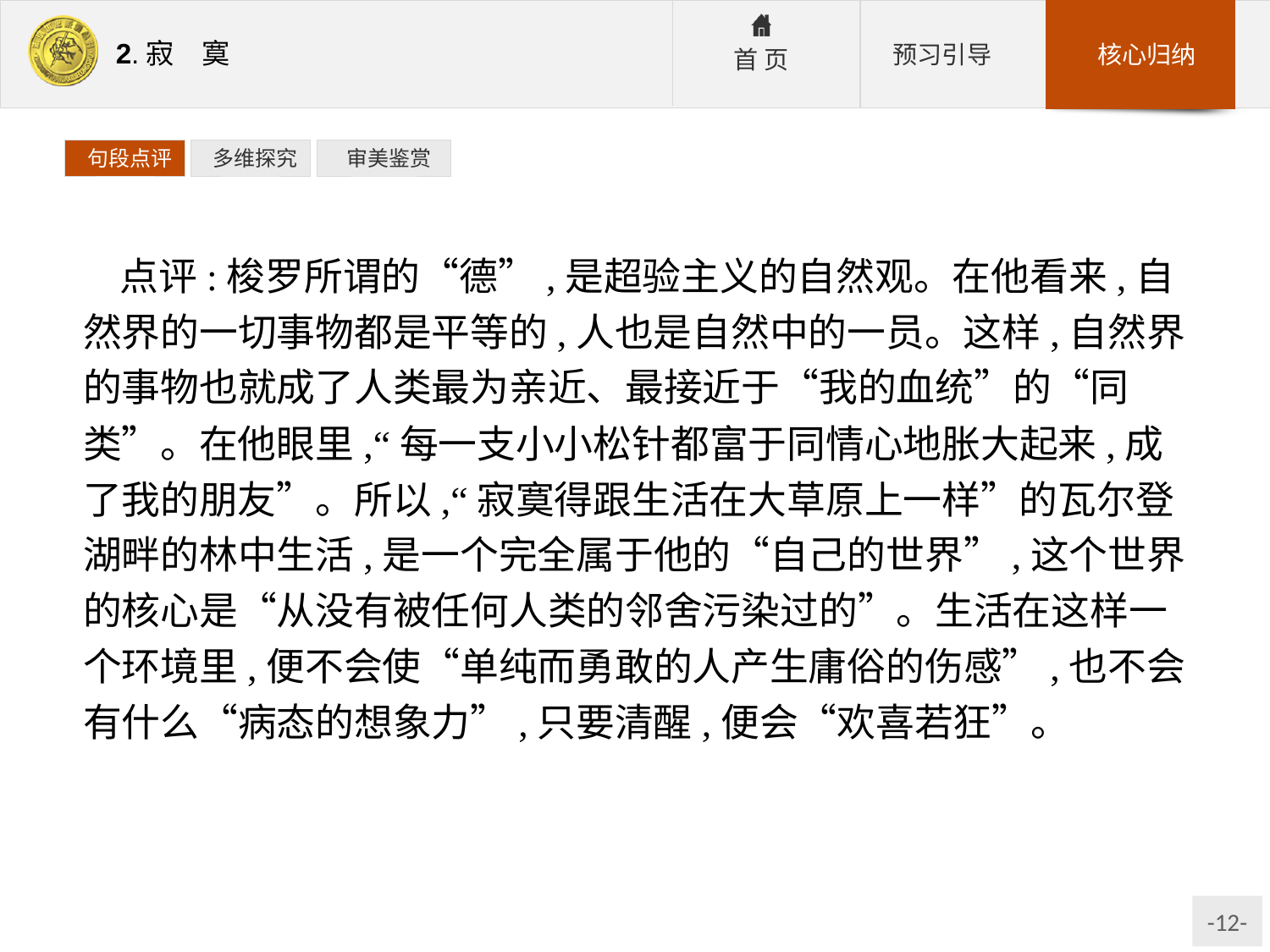

句段点评
 多维探究
 审美鉴赏
点评:梭罗所谓的“德”,是超验主义的自然观。在他看来,自然界的一切事物都是平等的,人也是自然中的一员。这样,自然界的事物也就成了人类最为亲近、最接近于“我的血统”的“同类”。在他眼里,“每一支小小松针都富于同情心地胀大起来,成了我的朋友”。所以,“寂寞得跟生活在大草原上一样”的瓦尔登湖畔的林中生活,是一个完全属于他的“自己的世界”,这个世界的核心是“从没有被任何人类的邻舍污染过的”。生活在这样一个环境里,便不会使“单纯而勇敢的人产生庸俗的伤感”,也不会有什么“病态的想象力”,只要清醒,便会“欢喜若狂”。